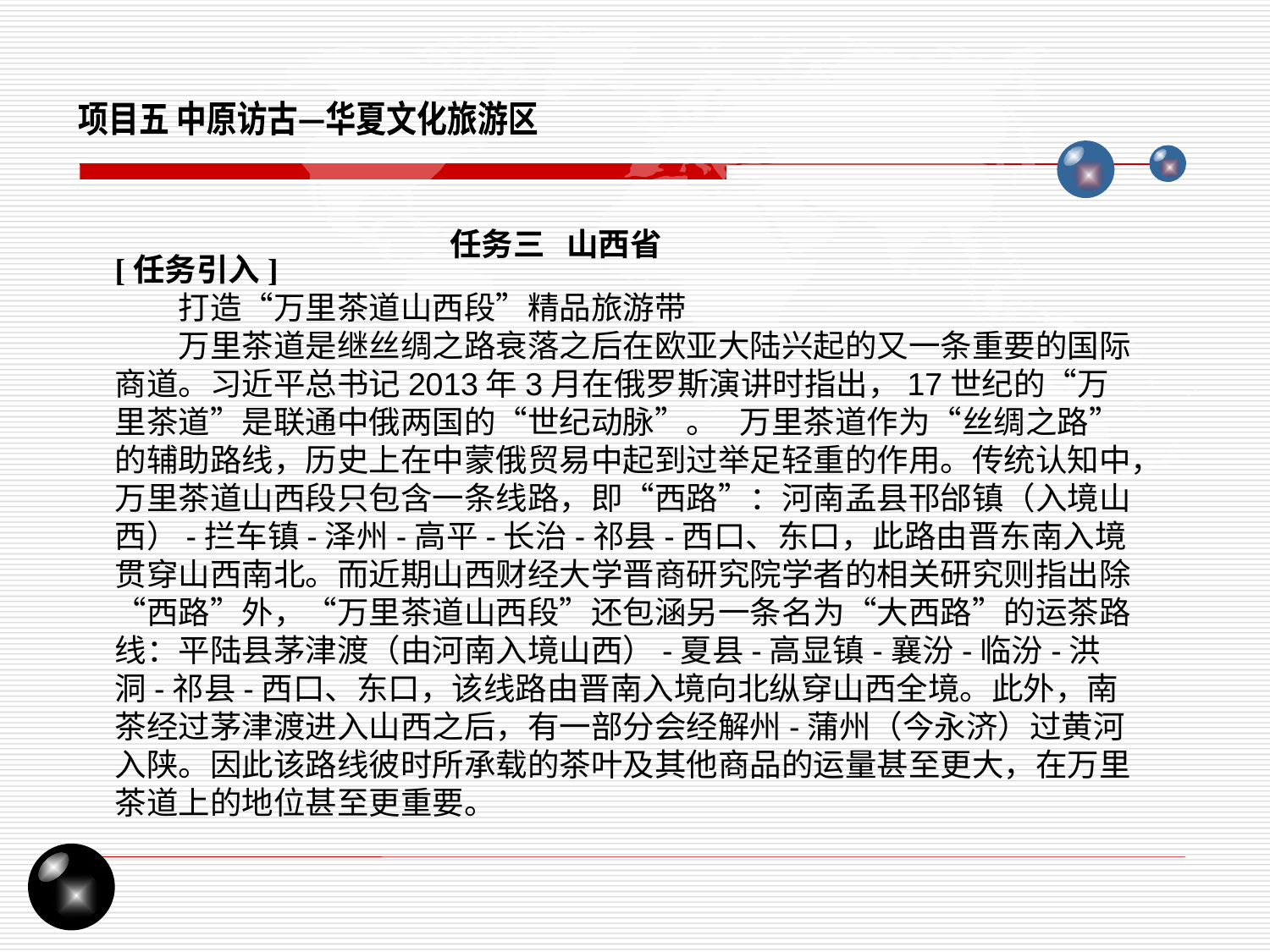

项目五 中原访古—华夏文化旅游区
任务三   山西省
[任务引入]
打造“万里茶道山西段”精品旅游带
万里茶道是继丝绸之路衰落之后在欧亚大陆兴起的又一条重要的国际商道。习近平总书记2013年3月在俄罗斯演讲时指出，17世纪的“万里茶道”是联通中俄两国的“世纪动脉”。   万里茶道作为“丝绸之路”的辅助路线，历史上在中蒙俄贸易中起到过举足轻重的作用。传统认知中，万里茶道山西段只包含一条线路，即“西路”：河南孟县邗邰镇（入境山西）-拦车镇-泽州-高平-长治-祁县-西口、东口，此路由晋东南入境贯穿山西南北。而近期山西财经大学晋商研究院学者的相关研究则指出除“西路”外，“万里茶道山西段”还包涵另一条名为“大西路”的运茶路线：平陆县茅津渡（由河南入境山西）-夏县-高显镇-襄汾-临汾-洪洞-祁县-西口、东口，该线路由晋南入境向北纵穿山西全境。此外，南茶经过茅津渡进入山西之后，有一部分会经解州-蒲州（今永济）过黄河入陕。因此该路线彼时所承载的茶叶及其他商品的运量甚至更大，在万里茶道上的地位甚至更重要。